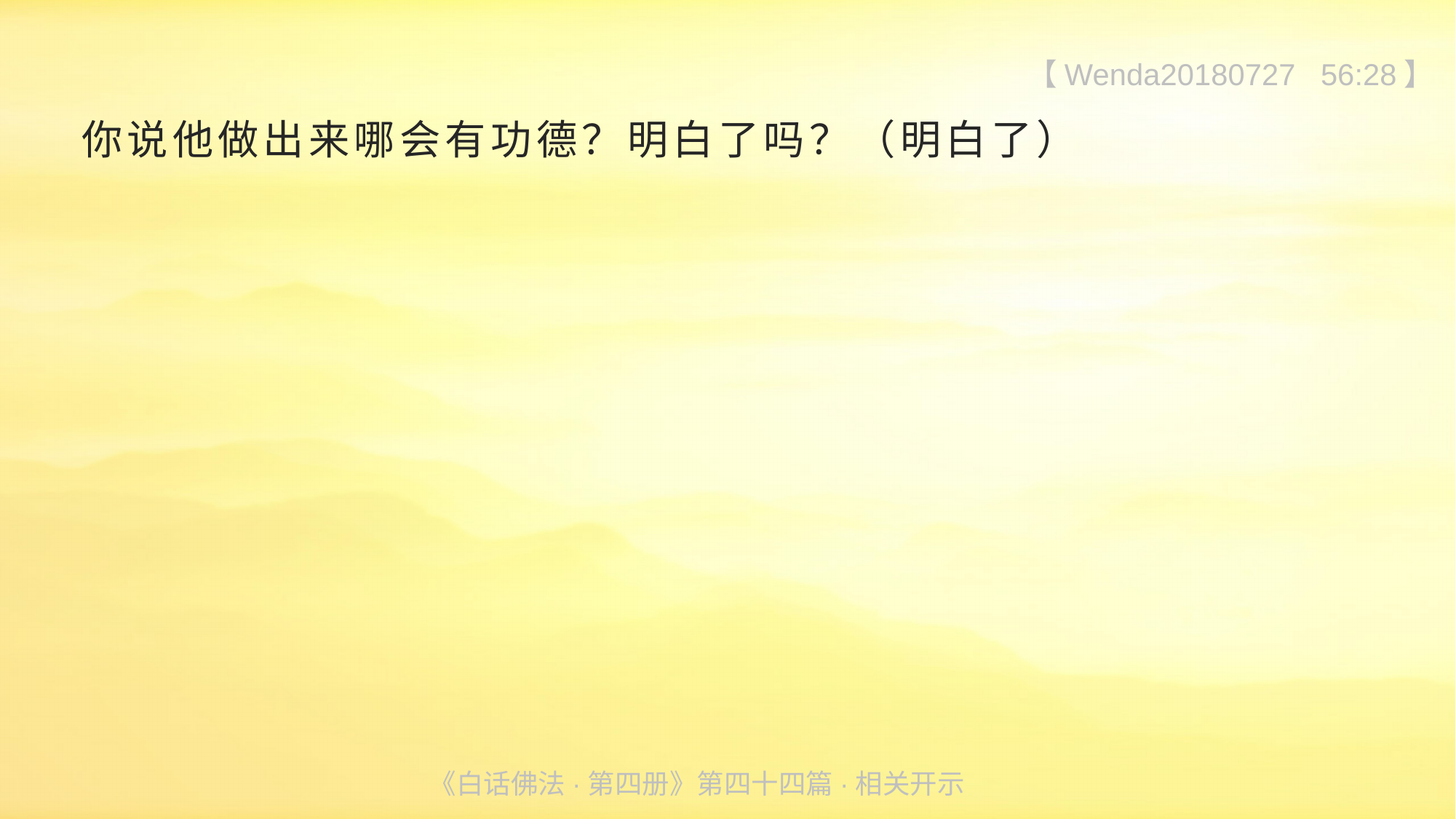

【Wenda20180727   56:28】
你说他做出来哪会有功德？明白了吗？（明白了）

《白话佛法·第四册》第四十四篇·相关开示